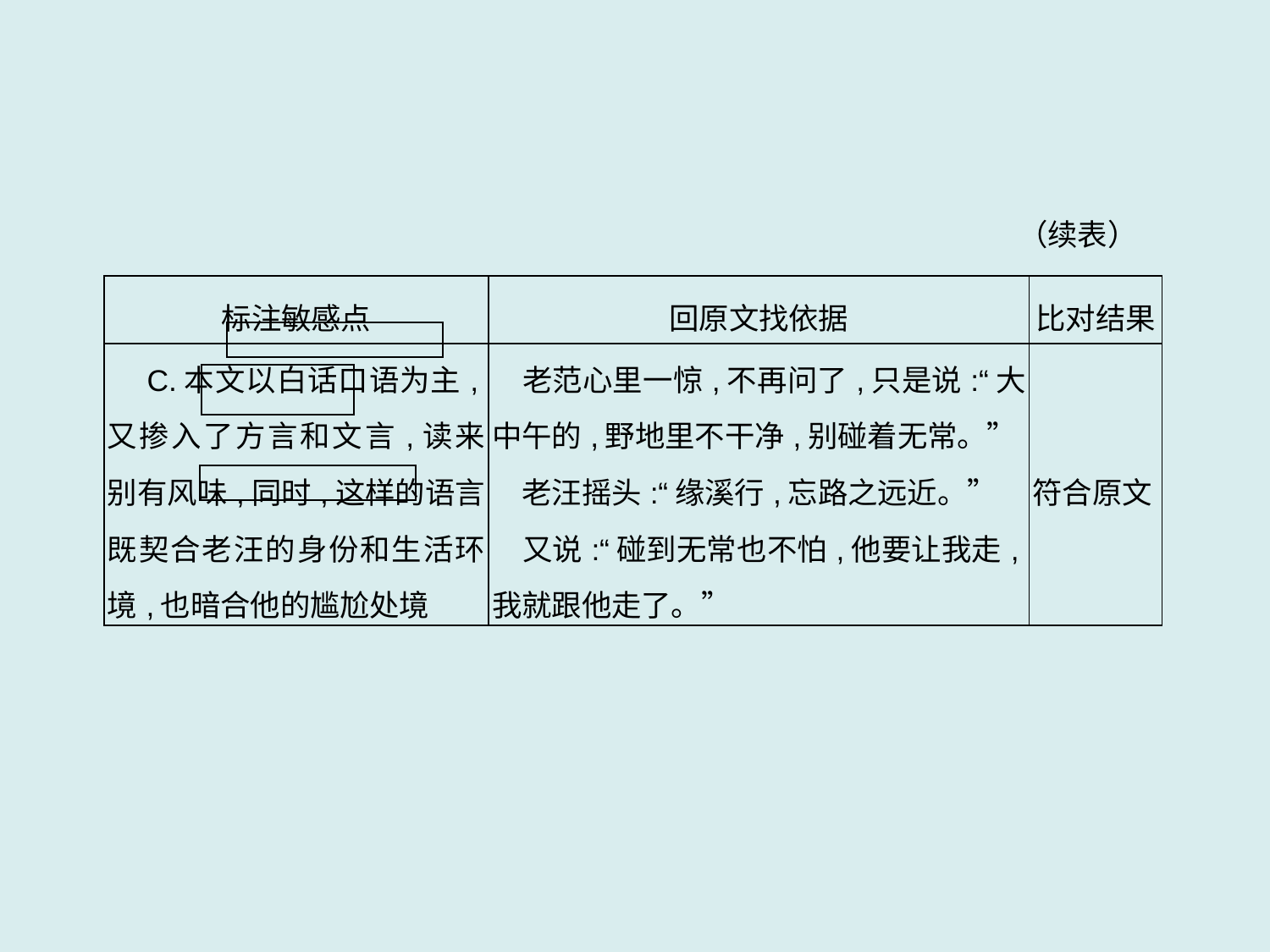

（续表）
| 标注敏感点 | 回原文找依据 | 比对结果 |
| --- | --- | --- |
| C.本文以白话口语为主,又掺入了方言和文言,读来别有风味,同时,这样的语言既契合老汪的身份和生活环境,也暗合他的尴尬处境 | 老范心里一惊,不再问了,只是说:“大中午的,野地里不干净,别碰着无常。” 　老汪摇头:“缘溪行,忘路之远近。” 　又说:“碰到无常也不怕,他要让我走,我就跟他走了。” | 符合原文 |